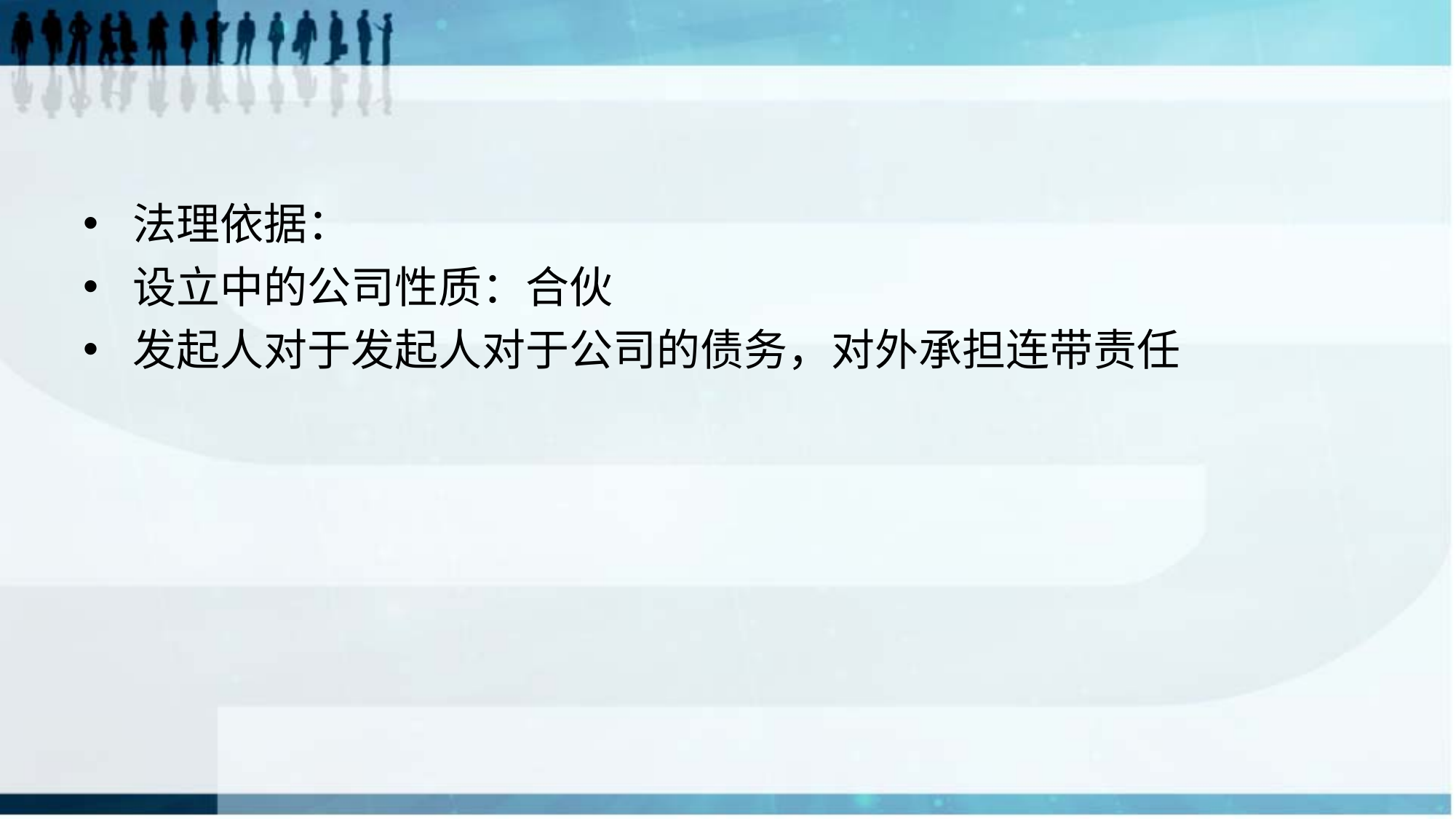

#
法理依据：
设立中的公司性质：合伙
发起人对于发起人对于公司的债务，对外承担连带责任